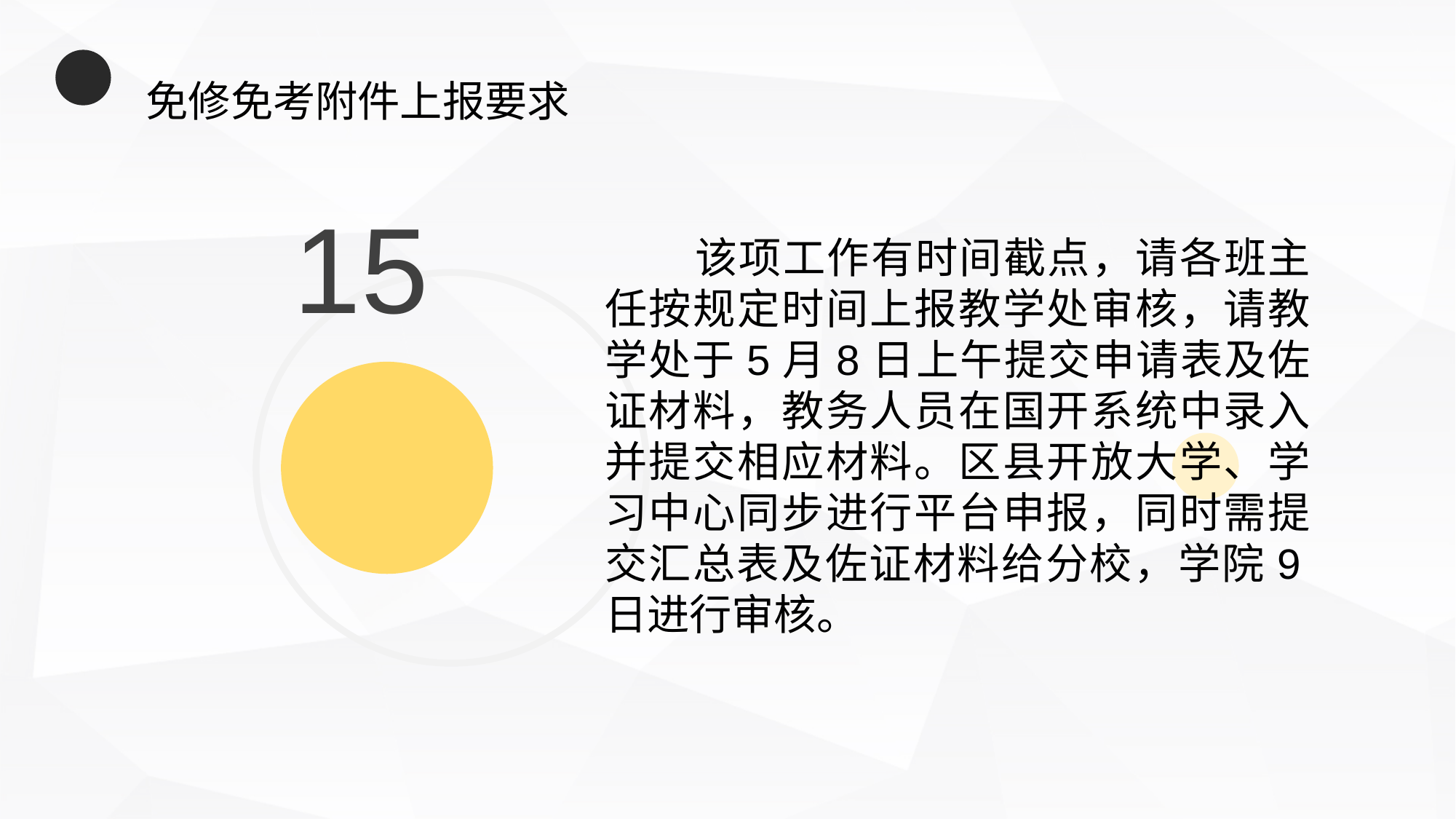

免修免考附件上报要求
15
       该项工作有时间截点，请各班主任按规定时间上报教学处审核，请教学处于5月8日上午提交申请表及佐证材料，教务人员在国开系统中录入并提交相应材料。区县开放大学、学习中心同步进行平台申报，同时需提交汇总表及佐证材料给分校，学院9日进行审核。